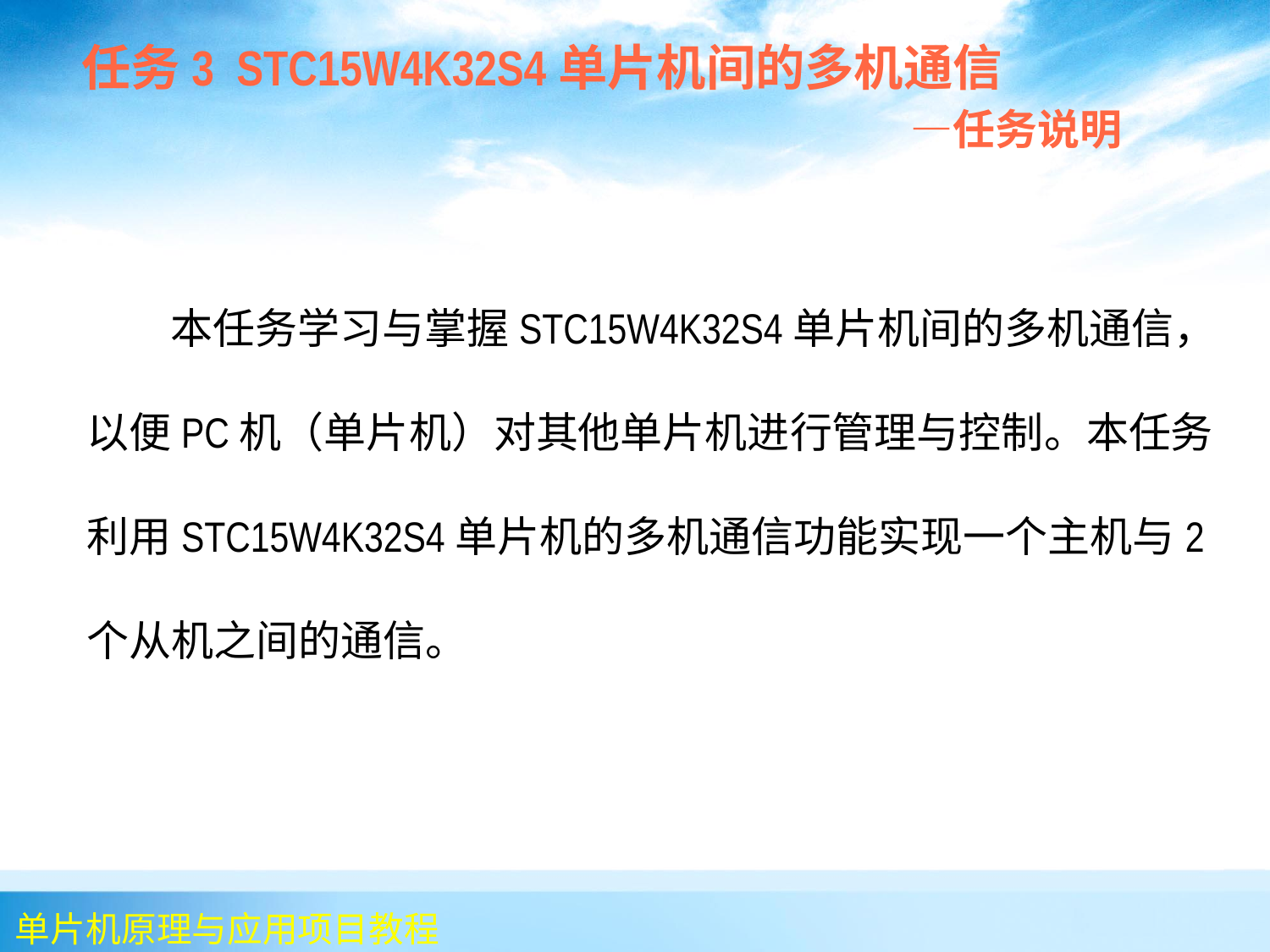

本任务学习与掌握STC15W4K32S4单片机间的多机通信，以便PC机（单片机）对其他单片机进行管理与控制。本任务利用STC15W4K32S4单片机的多机通信功能实现一个主机与2个从机之间的通信。
   任务3  STC15W4K32S4单片机间的多机通信
                                                                              —任务说明